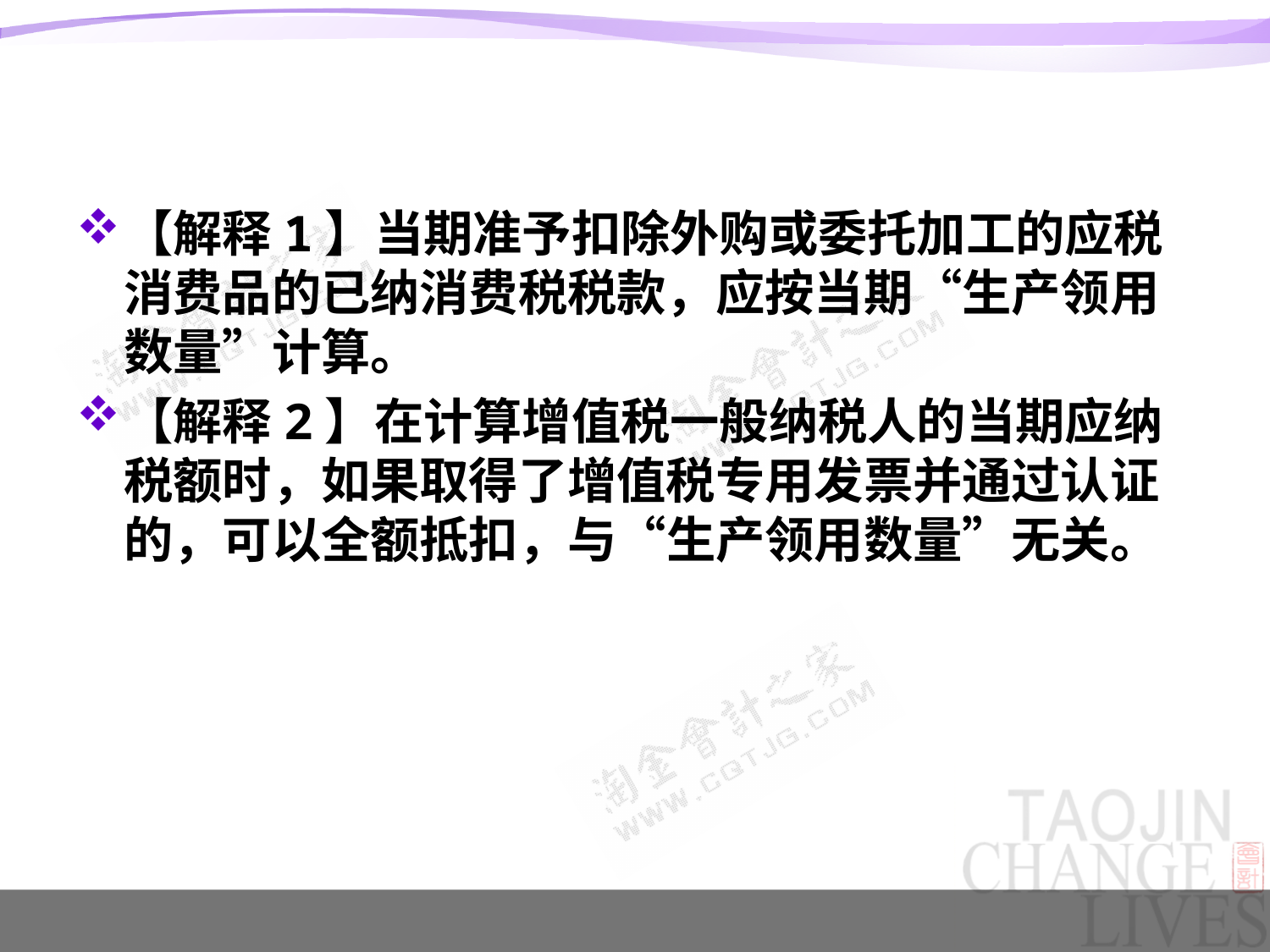

#
【解释1】当期准予扣除外购或委托加工的应税消费品的已纳消费税税款，应按当期“生产领用数量”计算。
【解释2】在计算增值税一般纳税人的当期应纳税额时，如果取得了增值税专用发票并通过认证的，可以全额抵扣，与“生产领用数量”无关。